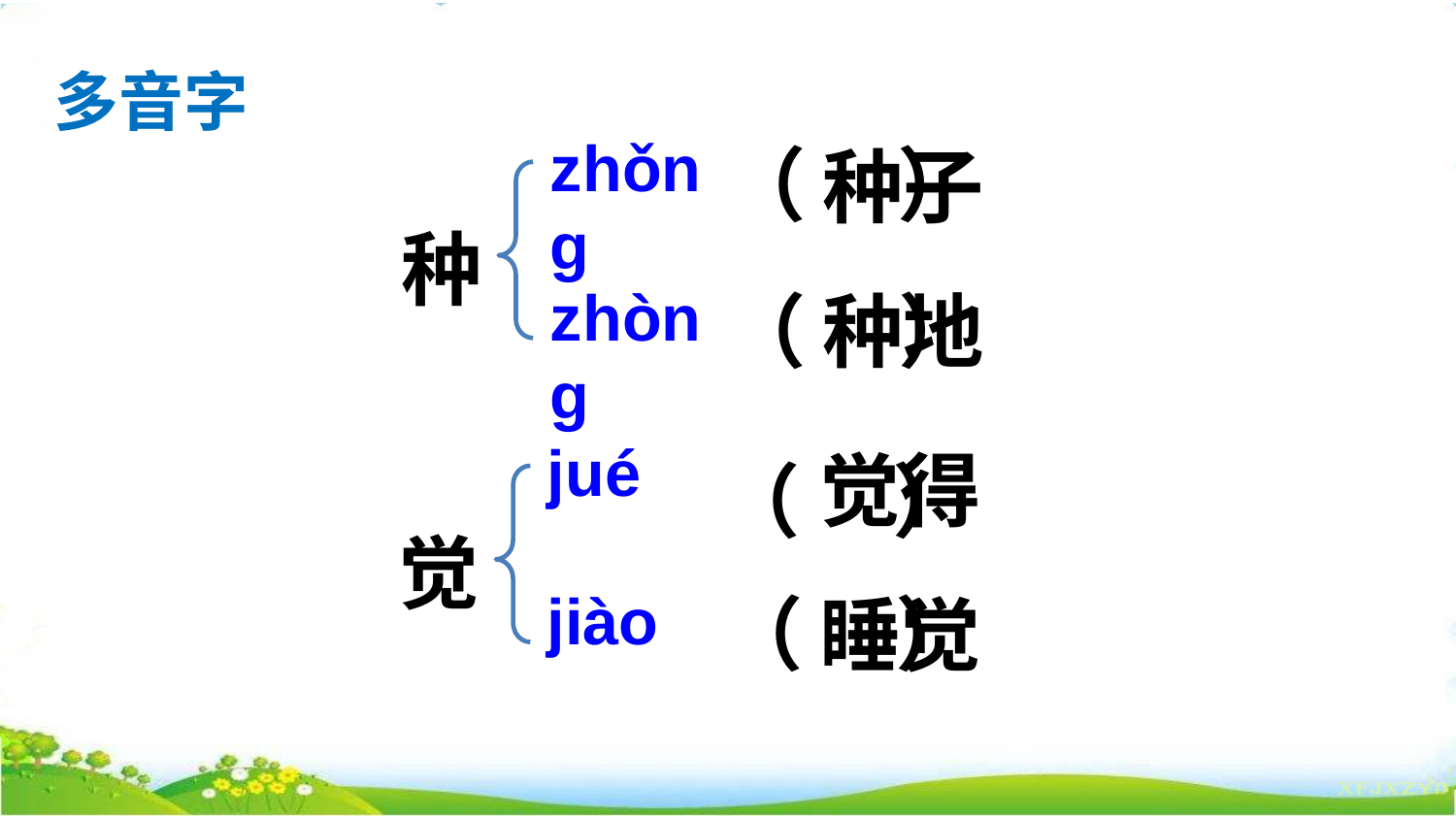

多音字
（     ）
种子
zhǒnɡ

种
（     ）
种地
zhònɡ
觉得
（     ）
jué

觉
（     ）
睡觉
jiào